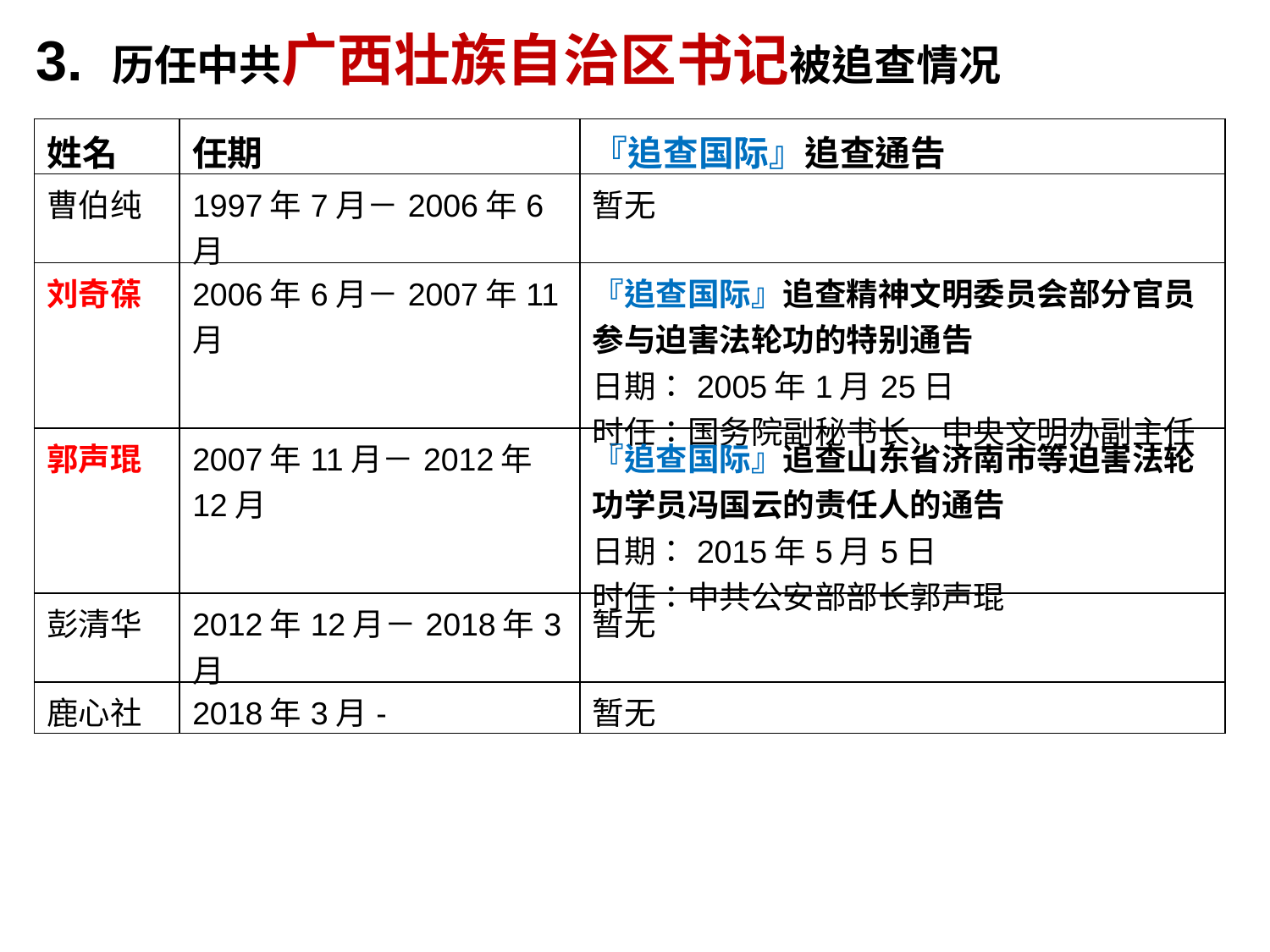

3. 历任中共广西壮族自治区书记被追查情况
| 姓名 | 任期 | 『追查国际』追查通告 |
| --- | --- | --- |
| 曹伯纯 | 1997年7月－2006年6月 | 暂无 |
| 刘奇葆 | 2006年6月－2007年11月 | 『追查国际』追查精神文明委员会部分官员参与迫害法轮功的特别通告 日期：2005年1月25日 时任：国务院副秘书长、中央文明办副主任 |
| 郭声琨 | 2007年11月－2012年12月 | 『追查国际』追查山东省济南市等迫害法轮功学员冯国云的责任人的通告 日期：2015年5月5日 时任：中共公安部部长郭声琨 |
| 彭清华 | 2012年12月－2018年3月 | 暂无 |
| 鹿心社 | 2018年3月- | 暂无 |